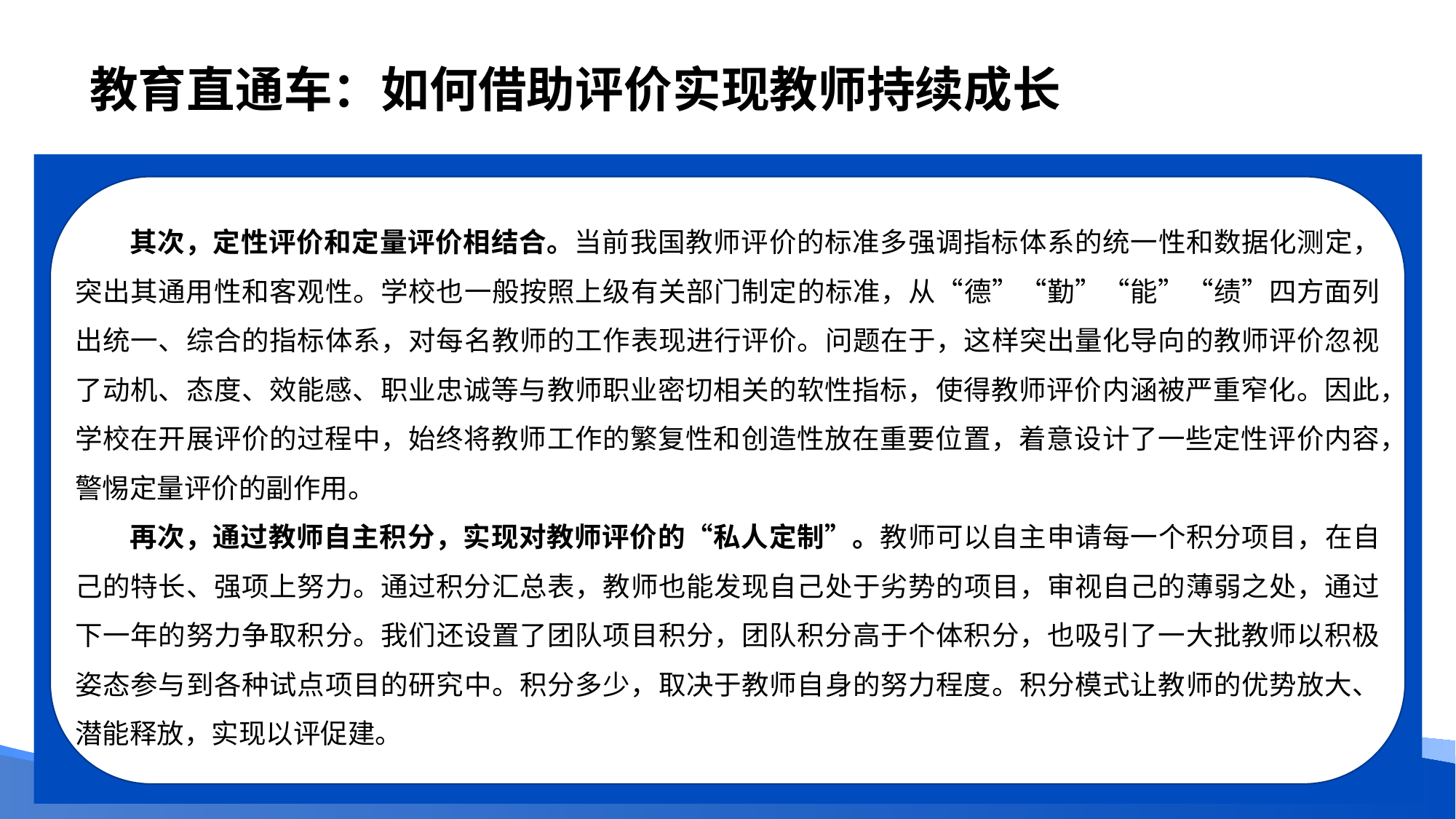

# 教育直通车：如何借助评价实现教师持续成长

其次，定性评价和定量评价相结合。当前我国教师评价的标准多强调指标体系的统一性和数据化测定，突出其通用性和客观性。学校也一般按照上级有关部门制定的标准，从“德”“勤”“能”“绩”四方面列出统一、综合的指标体系，对每名教师的工作表现进行评价。问题在于，这样突出量化导向的教师评价忽视了动机、态度、效能感、职业忠诚等与教师职业密切相关的软性指标，使得教师评价内涵被严重窄化。因此，学校在开展评价的过程中，始终将教师工作的繁复性和创造性放在重要位置，着意设计了一些定性评价内容，警惕定量评价的副作用。
再次，通过教师自主积分，实现对教师评价的“私人定制”。教师可以自主申请每一个积分项目，在自己的特长、强项上努力。通过积分汇总表，教师也能发现自己处于劣势的项目，审视自己的薄弱之处，通过下一年的努力争取积分。我们还设置了团队项目积分，团队积分高于个体积分，也吸引了一大批教师以积极姿态参与到各种试点项目的研究中。积分多少，取决于教师自身的努力程度。积分模式让教师的优势放大、潜能释放，实现以评促建。